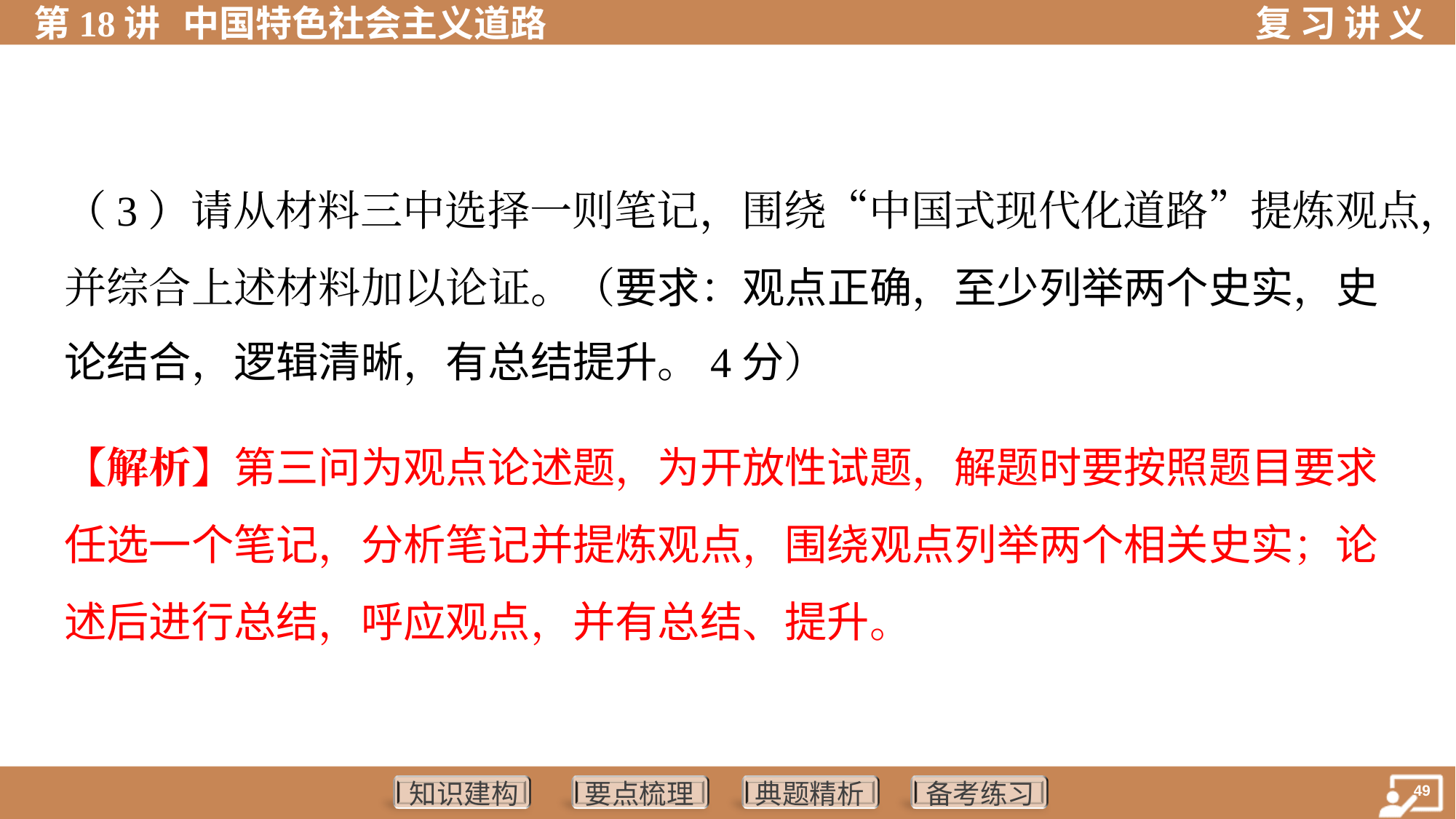

（3）请从材料三中选择一则笔记，围绕“中国式现代化道路”提炼观点，
并综合上述材料加以论证。（要求：观点正确，至少列举两个史实，史
论结合，逻辑清晰，有总结提升。4分）
【解析】第三问为观点论述题，为开放性试题，解题时要按照题目要求
任选一个笔记，分析笔记并提炼观点，围绕观点列举两个相关史实；论
述后进行总结，呼应观点，并有总结、提升。